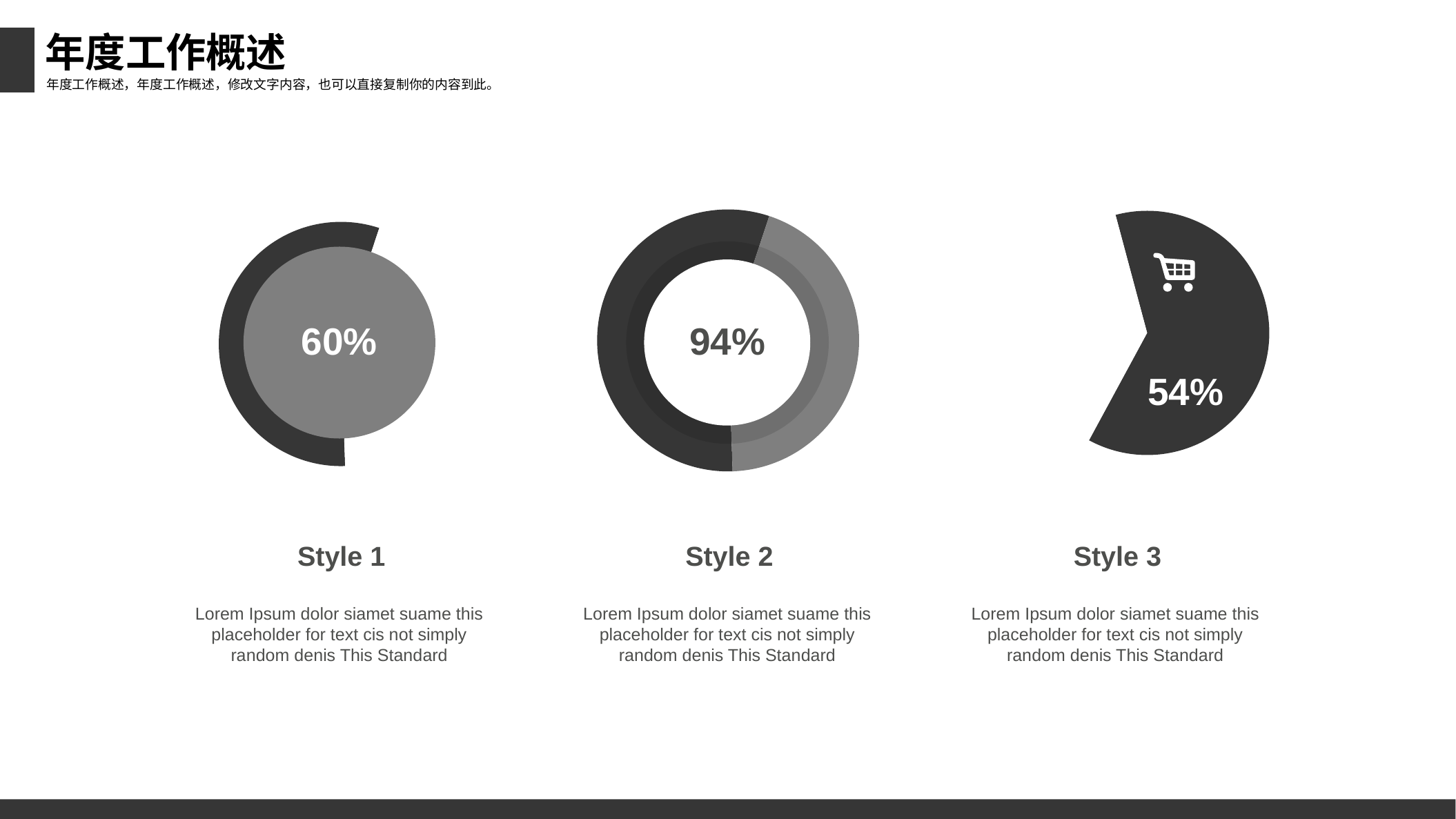

年度工作概述

年度工作概述，年度工作概述，修改文字内容，也可以直接复制你的内容到此。

### Chart

| Category | Region 1 |
|---|---|
| Untitled 1 | 69.0 |
| Untitled 2 | 55.0 |

### Chart

| Category | Region 1 |
|---|---|
| Untitled 1 | 90.0 |
| Untitled 2 | 55.0 |

### Chart

| Category | Region 1 |
|---|---|
| Untitled 1 | 69.0 |
| Untitled 2 | 55.0 |

### Chart

| Category | April | May | Untitled 1 |
|---|---|---|---|
| Region 1 | None | 76.0 | 43.0 |

60%
94%
54%
Style 1
Style 2
Style 3
Lorem Ipsum dolor siamet suame this placeholder for text cis not simply random denis This Standard
Lorem Ipsum dolor siamet suame this placeholder for text cis not simply random denis This Standard
Lorem Ipsum dolor siamet suame this placeholder for text cis not simply random denis This Standard